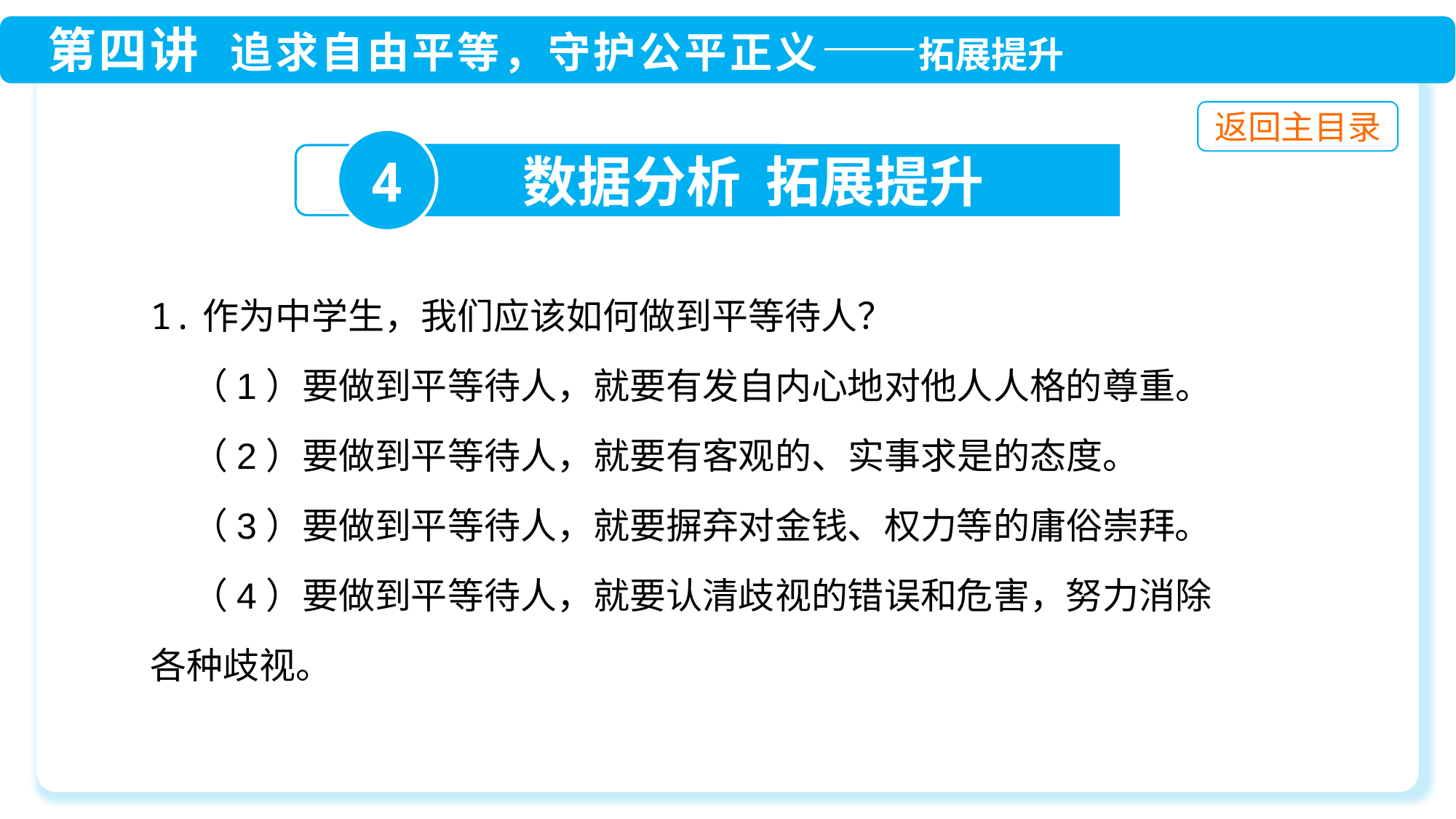

4

数据分析  拓展提升
1.作为中学生，我们应该如何做到平等待人？
    （1）要做到平等待人，就要有发自内心地对他人人格的尊重。
    （2）要做到平等待人，就要有客观的、实事求是的态度。
    （3）要做到平等待人，就要摒弃对金钱、权力等的庸俗崇拜。
    （4）要做到平等待人，就要认清歧视的错误和危害，努力消除各种歧视。